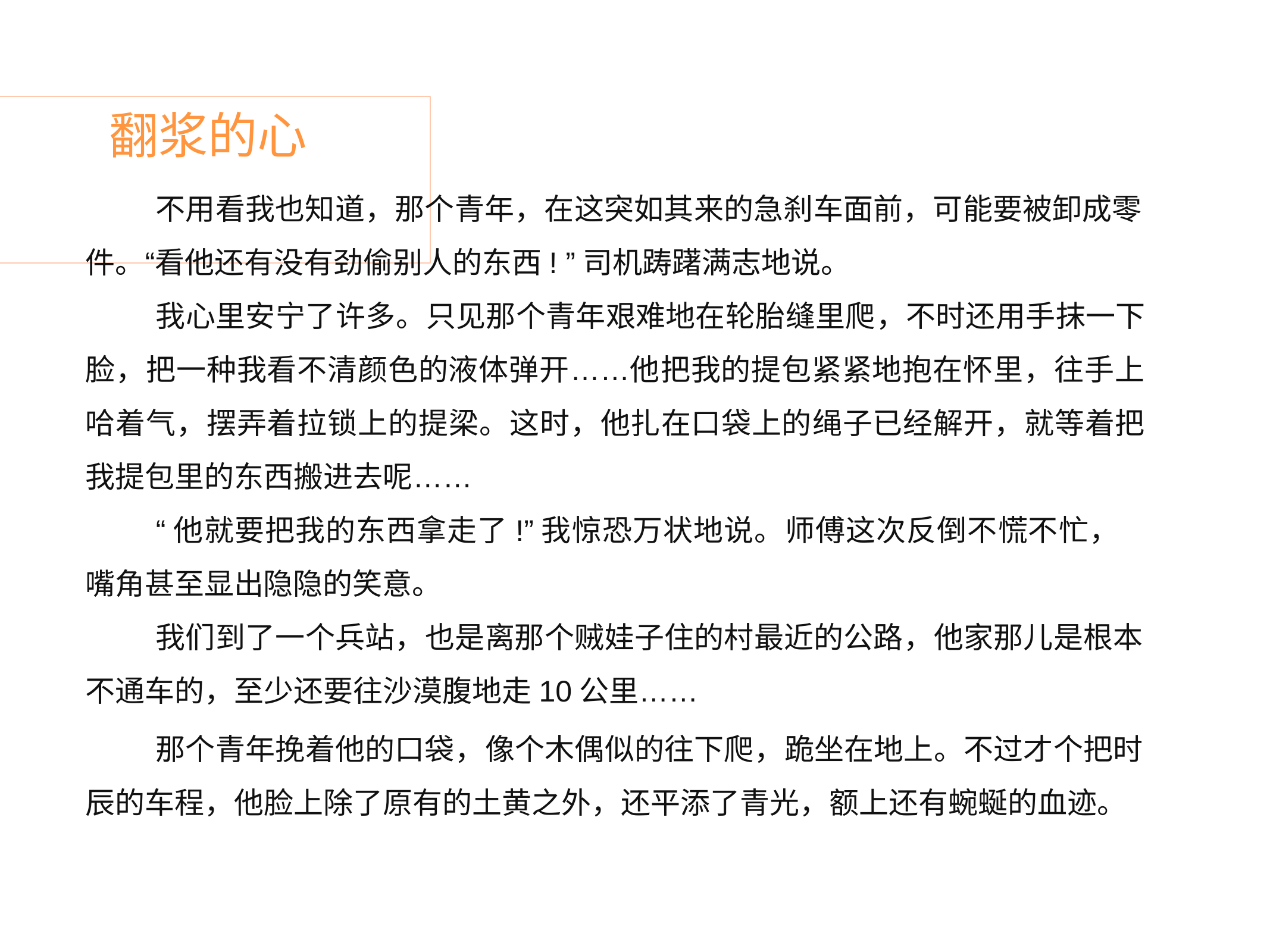

# 翻浆的心
不用看我也知道，那个青年，在这突如其来的急刹车面前，可能要被卸成零
件。“看他还有没有劲偷别人的东西! ”司机踌躇满志地说。
我心里安宁了许多。只见那个青年艰难地在轮胎缝里爬，不时还用手抹一下 脸，把一种我看不清颜色的液体弹开……他把我的提包紧紧地抱在怀里，往手上 哈着气，摆弄着拉锁上的提梁。这时，他扎在口袋上的绳子已经解开，就等着把 我提包里的东西搬进去呢……
“他就要把我的东西拿走了!”我惊恐万状地说。师傅这次反倒不慌不忙， 嘴角甚至显出隐隐的笑意。
我们到了一个兵站，也是离那个贼娃子住的村最近的公路，他家那儿是根本 不通车的，至少还要往沙漠腹地走10公里……
那个青年挽着他的口袋，像个木偶似的往下爬，跪坐在地上。不过才个把时 辰的车程，他脸上除了原有的土黄之外，还平添了青光，额上还有蜿蜒的血迹。